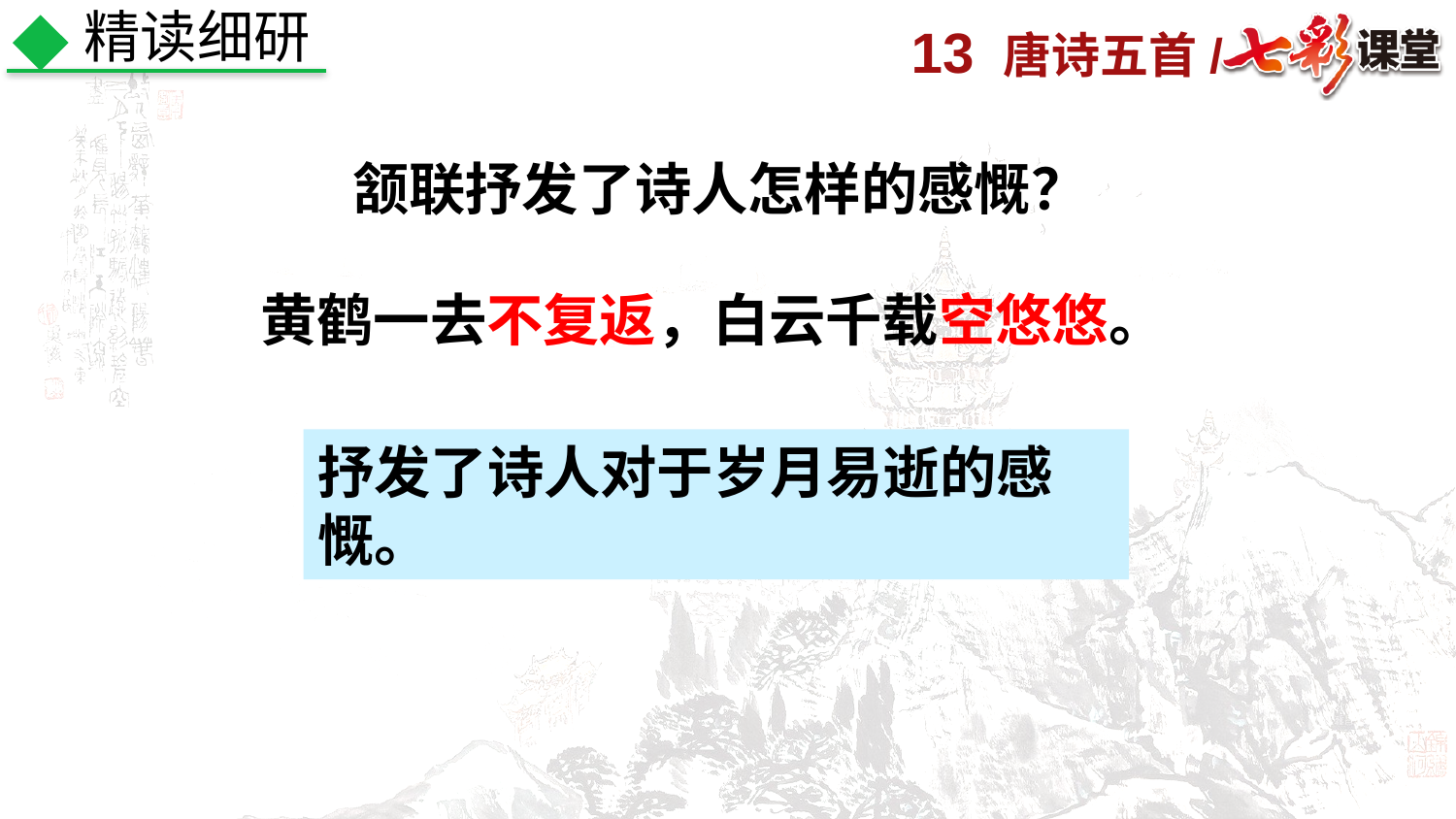

精读细研

颔联抒发了诗人怎样的感慨？
黄鹤一去不复返，白云千载空悠悠。
抒发了诗人对于岁月易逝的感慨。